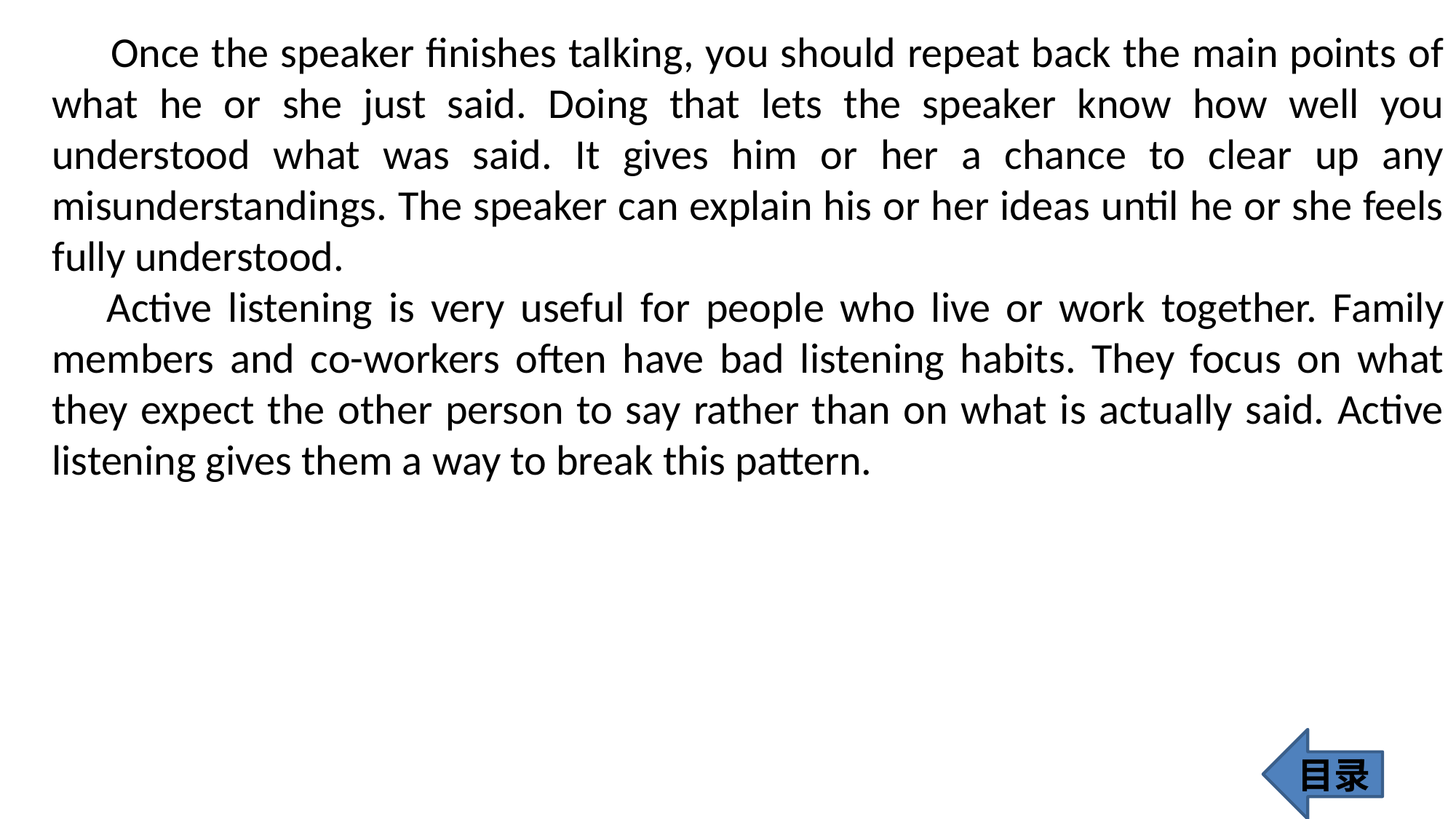

Once the speaker finishes talking, you should repeat back the main points of what he or she just said. Doing that lets the speaker know how well you understood what was said. It gives him or her a chance to clear up any misunderstandings. The speaker can explain his or her ideas until he or she feels fully understood.
Active listening is very useful for people who live or work together. Family members and co-workers often have bad listening habits. They focus on what they expect the other person to say rather than on what is actually said. Active listening gives them a way to break this pattern.
目录
197